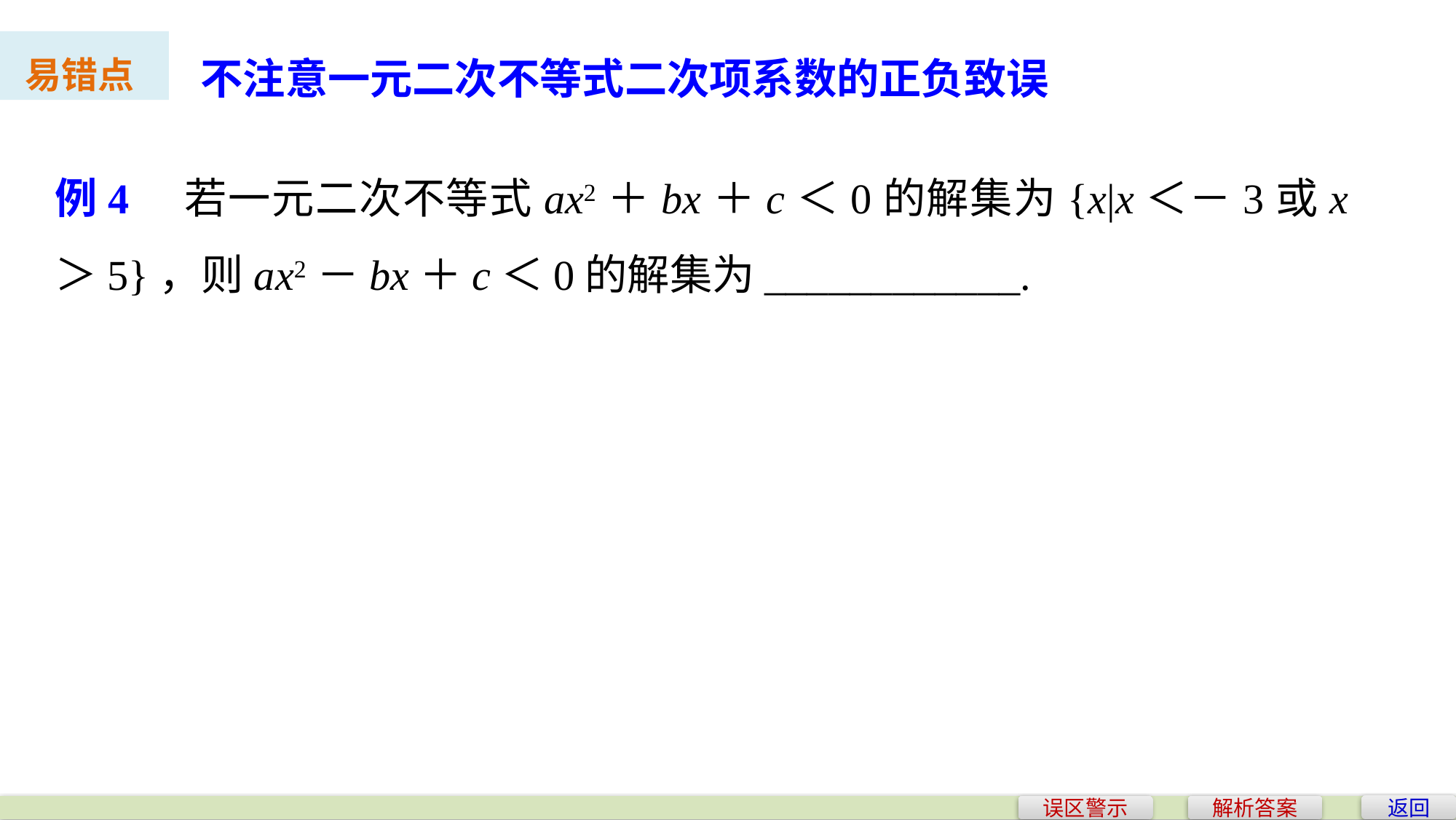

不注意一元二次不等式二次项系数的正负致误

易错点
例4　若一元二次不等式ax2＋bx＋c＜0的解集为{x|x＜－3或x＞5}，则ax2－bx＋c＜0的解集为____________.
返回
误区警示
解析答案